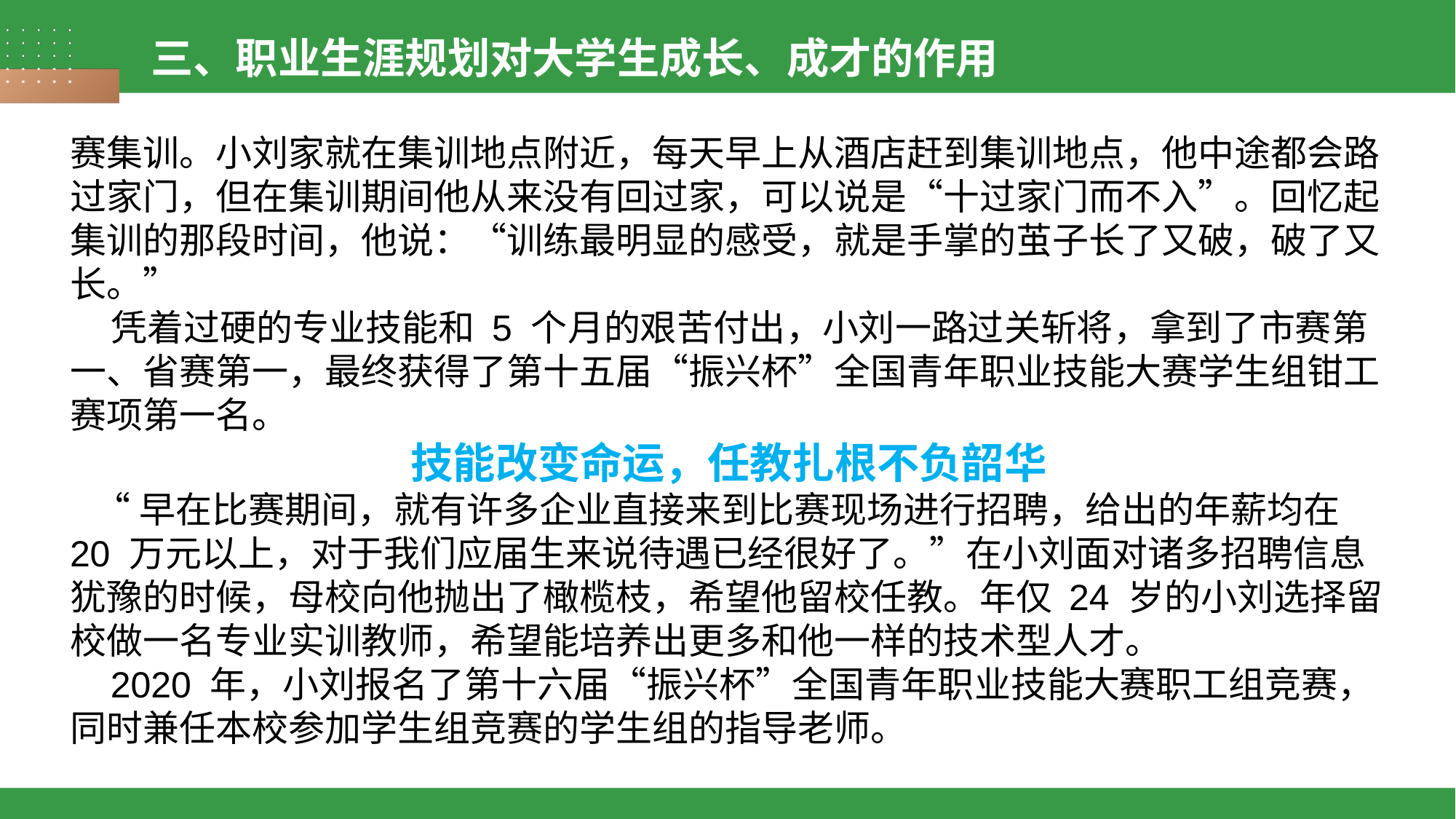

三、职业生涯规划对大学生成长、成才的作用
赛集训。小刘家就在集训地点附近，每天早上从酒店赶到集训地点，他中途都会路过家门，但在集训期间他从来没有回过家，可以说是“十过家门而不入”。回忆起集训的那段时间，他说：“训练最明显的感受，就是手掌的茧子长了又破，破了又长。”
    凭着过硬的专业技能和 5 个月的艰苦付出，小刘一路过关斩将，拿到了市赛第一、省赛第一，最终获得了第十五届“振兴杯”全国青年职业技能大赛学生组钳工赛项第一名。
技能改变命运，任教扎根不负韶华
   “早在比赛期间，就有许多企业直接来到比赛现场进行招聘，给出的年薪均在 20 万元以上，对于我们应届生来说待遇已经很好了。”在小刘面对诸多招聘信息犹豫的时候，母校向他抛出了橄榄枝，希望他留校任教。年仅 24 岁的小刘选择留校做一名专业实训教师，希望能培养出更多和他一样的技术型人才。
    2020 年，小刘报名了第十六届“振兴杯”全国青年职业技能大赛职工组竞赛，同时兼任本校参加学生组竞赛的学生组的指导老师。